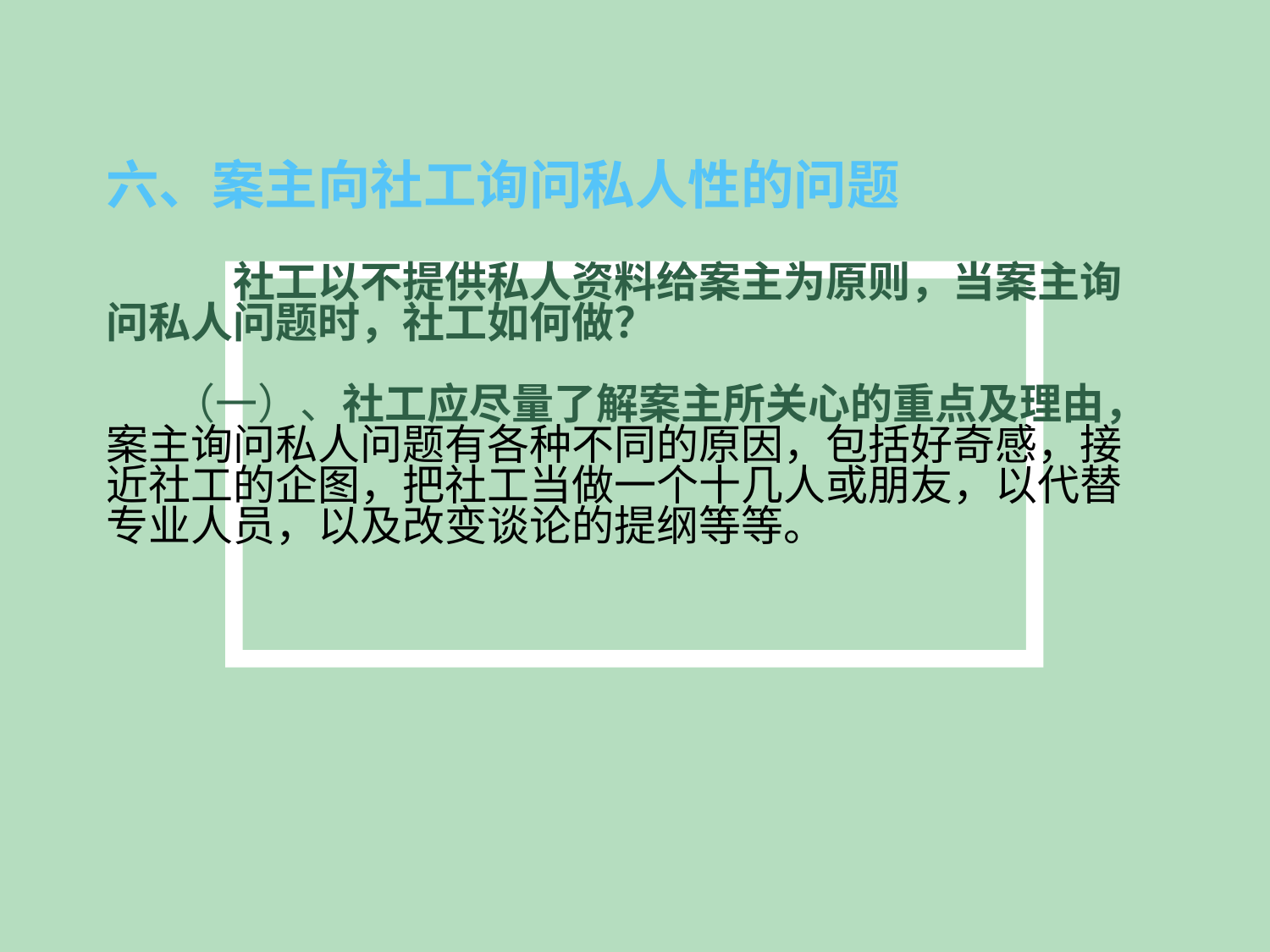

六、案主向社工询问私人性的问题

	社工以不提供私人资料给案主为原则，当案主询问私人问题时，社工如何做？

      （一）、社工应尽量了解案主所关心的重点及理由，案主询问私人问题有各种不同的原因，包括好奇感，接近社工的企图，把社工当做一个十几人或朋友，以代替专业人员，以及改变谈论的提纲等等。